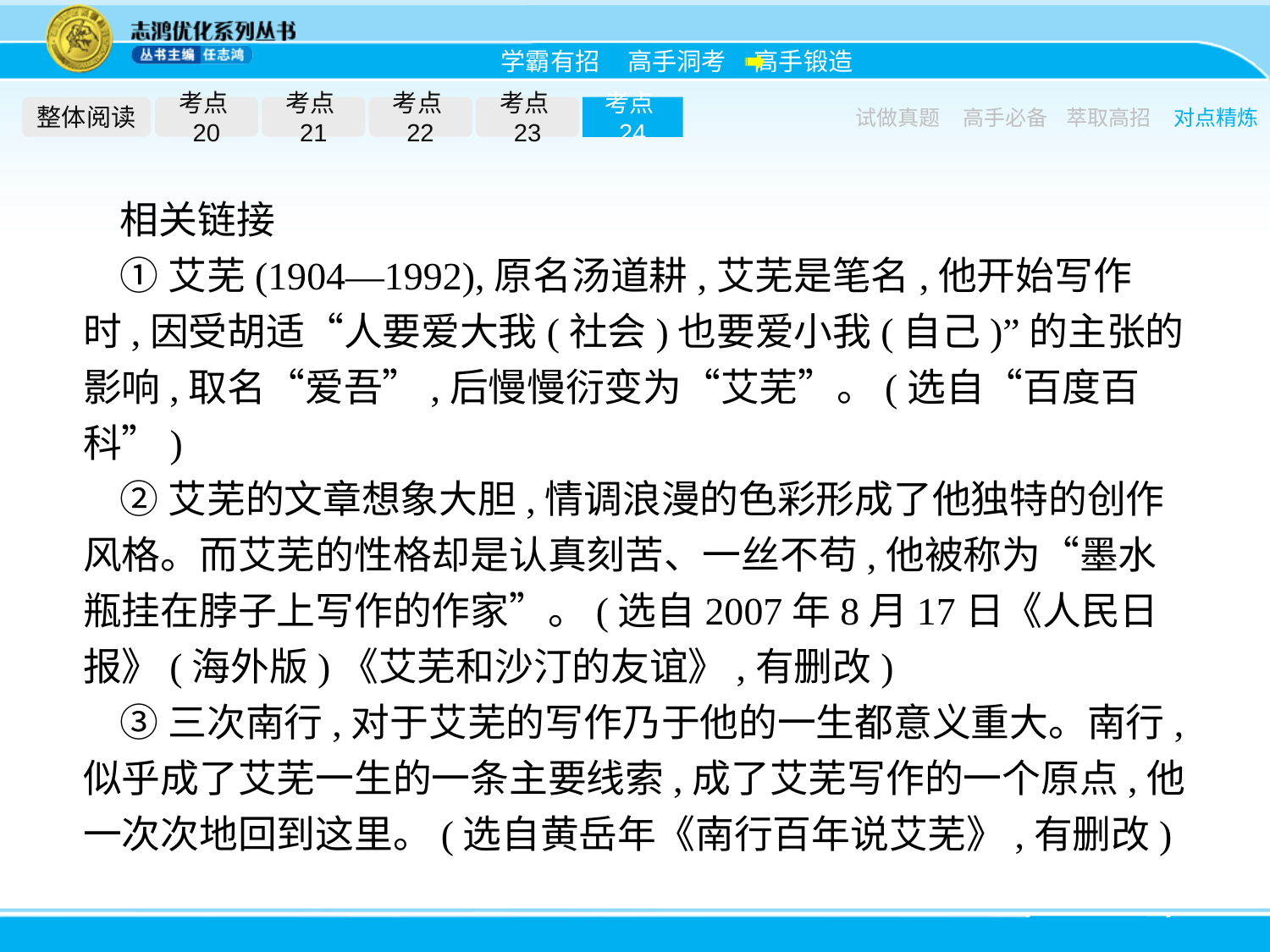

整体阅读
考点20
考点21
考点22
考点23
考点24
试做真题
高手必备
萃取高招
对点精炼
相关链接
①艾芜(1904—1992),原名汤道耕,艾芜是笔名,他开始写作时,因受胡适“人要爱大我(社会)也要爱小我(自己)”的主张的影响,取名“爱吾”,后慢慢衍变为“艾芜”。(选自“百度百科”)
②艾芜的文章想象大胆,情调浪漫的色彩形成了他独特的创作风格。而艾芜的性格却是认真刻苦、一丝不苟,他被称为“墨水瓶挂在脖子上写作的作家”。(选自2007年8月17日《人民日报》(海外版)《艾芜和沙汀的友谊》,有删改)
③三次南行,对于艾芜的写作乃于他的一生都意义重大。南行,似乎成了艾芜一生的一条主要线索,成了艾芜写作的一个原点,他一次次地回到这里。(选自黄岳年《南行百年说艾芜》,有删改)